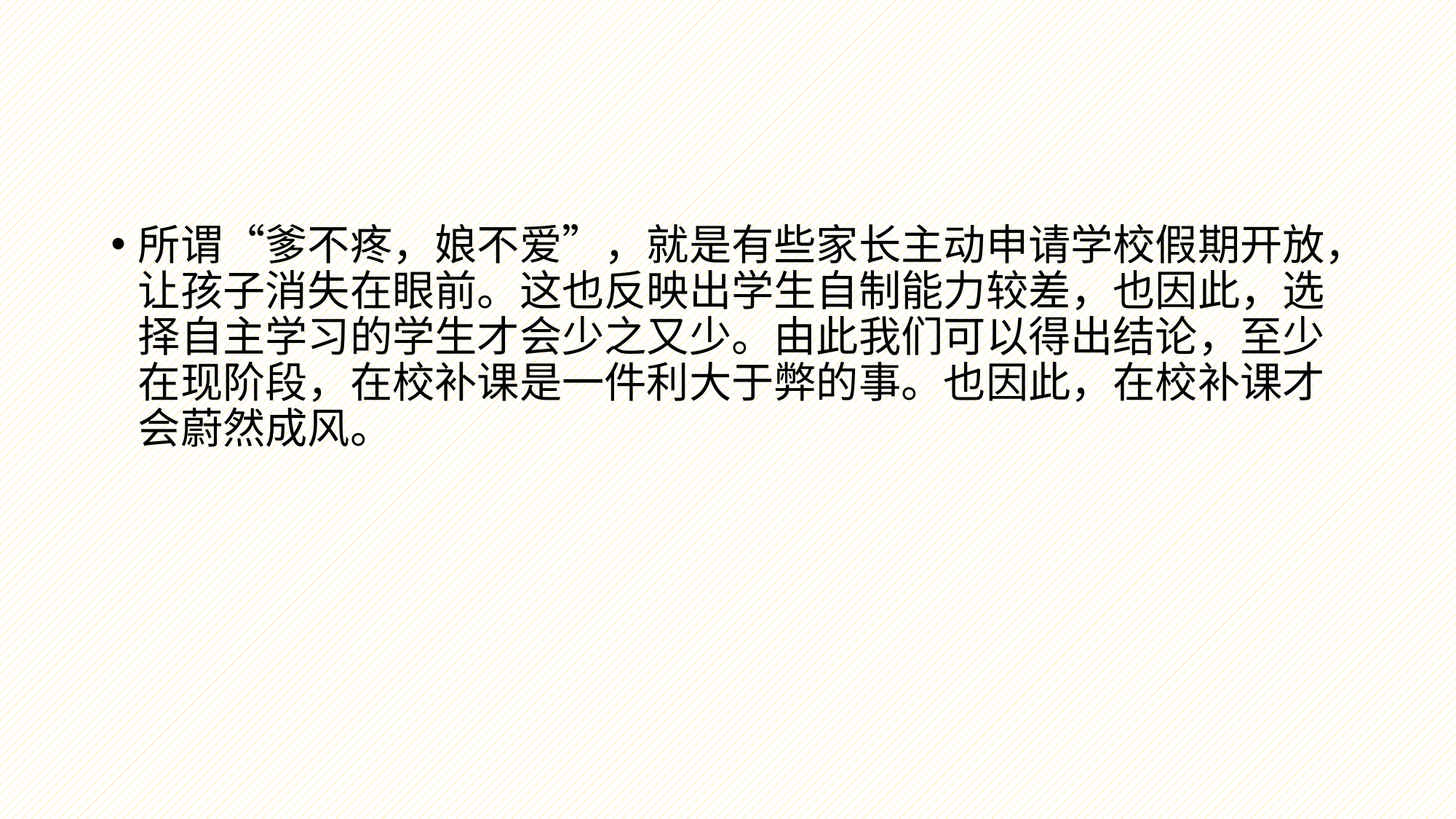

#
所谓“爹不疼，娘不爱”，就是有些家长主动申请学校假期开放，让孩子消失在眼前。这也反映出学生自制能力较差，也因此，选择自主学习的学生才会少之又少。由此我们可以得出结论，至少在现阶段，在校补课是一件利大于弊的事。也因此，在校补课才会蔚然成风。